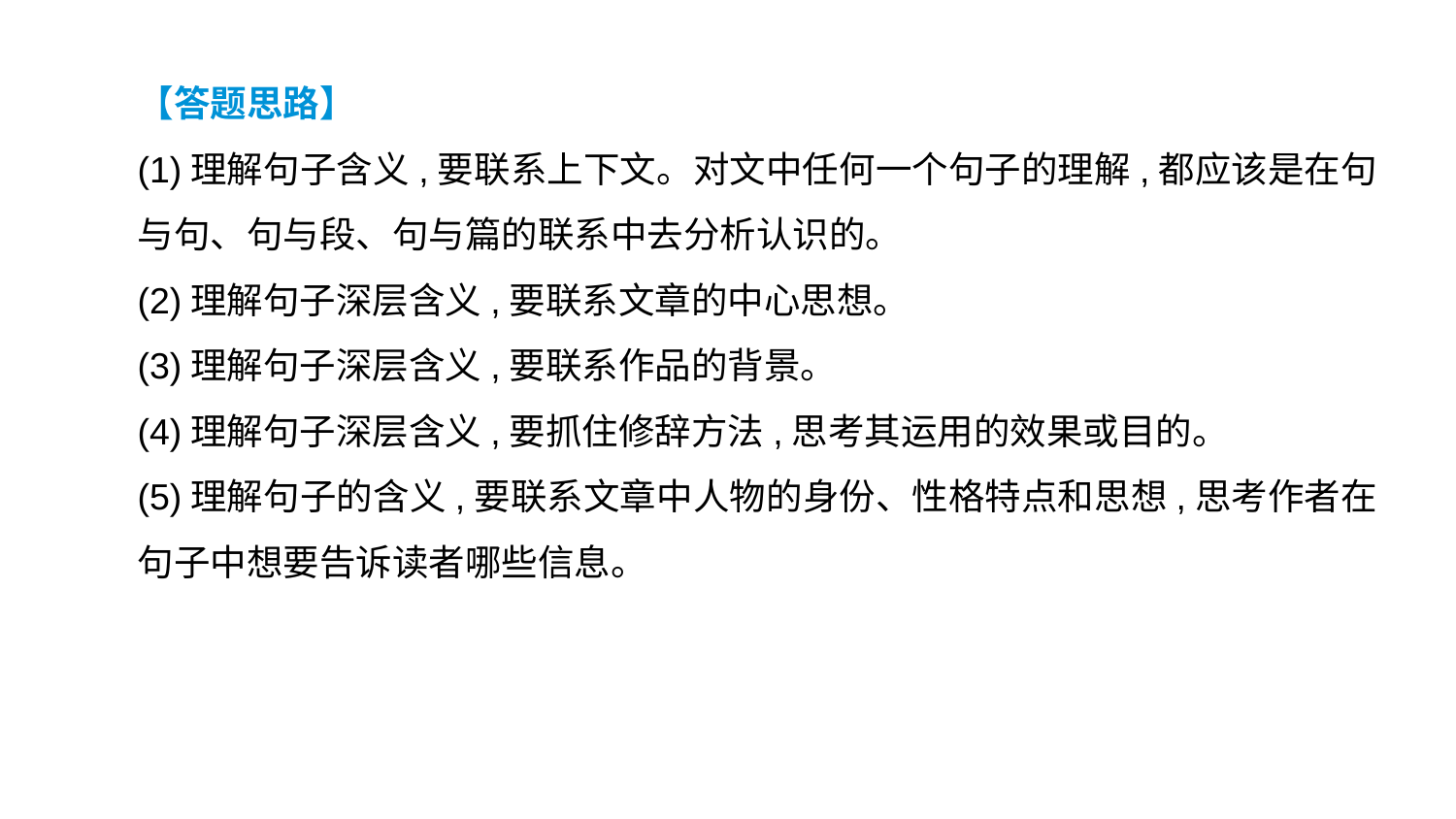

【答题思路】
(1)理解句子含义,要联系上下文。对文中任何一个句子的理解,都应该是在句与句、句与段、句与篇的联系中去分析认识的。
(2)理解句子深层含义,要联系文章的中心思想。
(3)理解句子深层含义,要联系作品的背景。
(4)理解句子深层含义,要抓住修辞方法,思考其运用的效果或目的。
(5)理解句子的含义,要联系文章中人物的身份、性格特点和思想,思考作者在句子中想要告诉读者哪些信息。